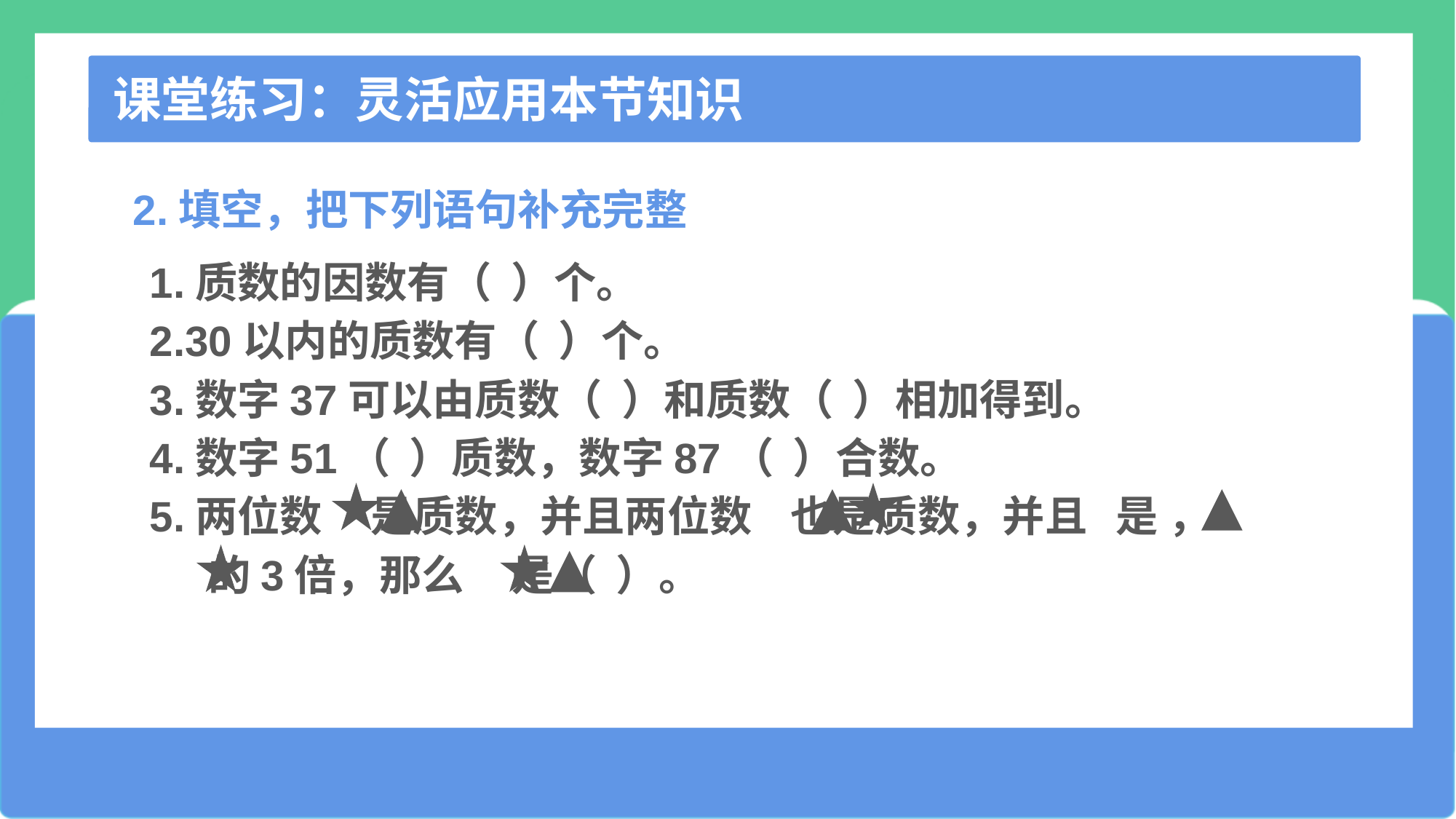

课堂练习：灵活应用本节知识
2.填空，把下列语句补充完整

1.质数的因数有（  ）个。
2.30以内的质数有（  ）个。
3.数字37可以由质数（  ）和质数（  ）相加得到。
4.数字51（  ）质数，数字87（  ）合数。
5.两位数     是质数，并且两位数    也是质数，并且   是 ，
     的3倍，那么     是（  ）。